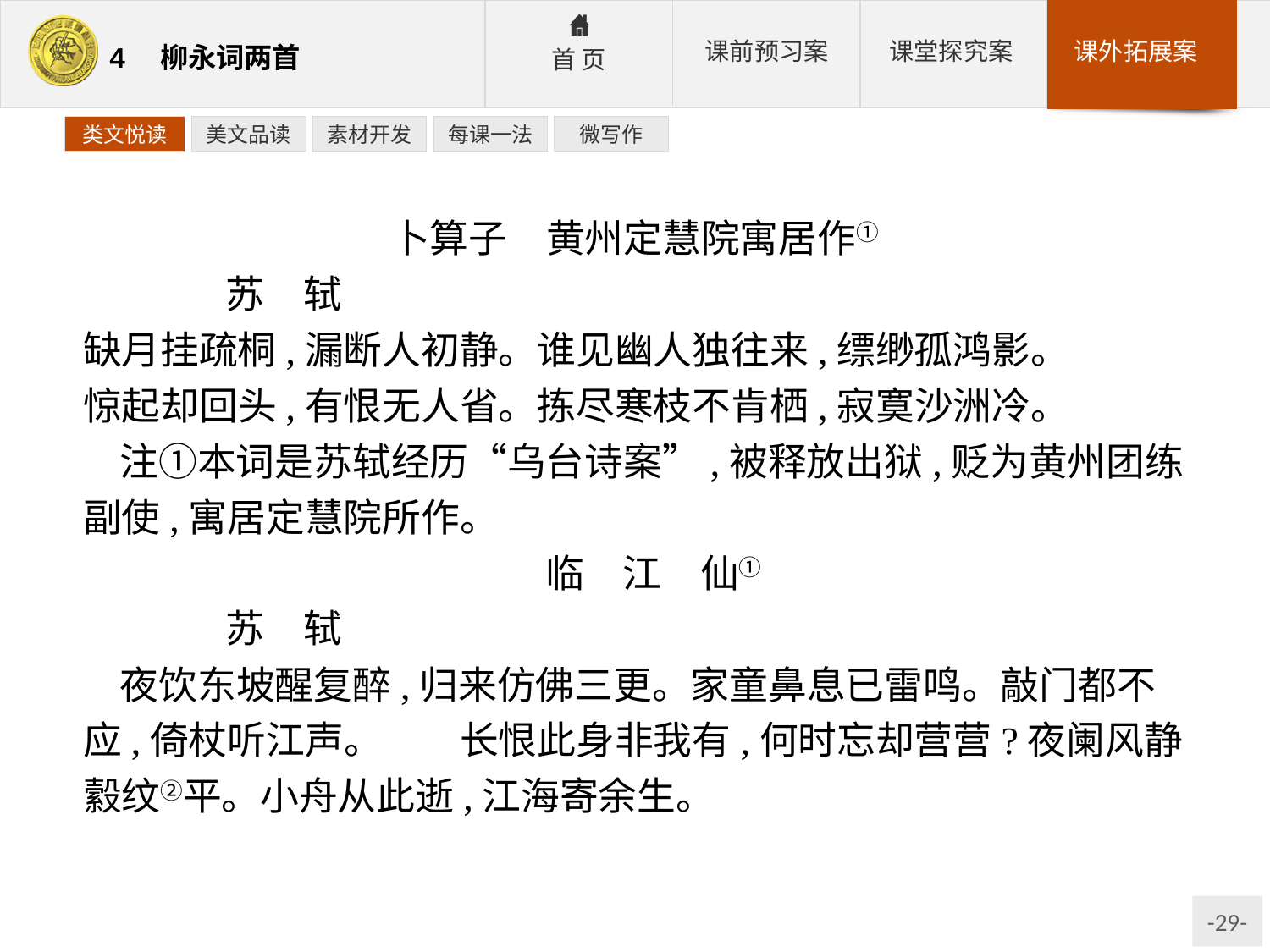

类文悦读
美文品读
素材开发
每课一法
微写作
卜算子　黄州定慧院寓居作①
	苏　轼
缺月挂疏桐,漏断人初静。谁见幽人独往来,缥缈孤鸿影。
惊起却回头,有恨无人省。拣尽寒枝不肯栖,寂寞沙洲冷。
注①本词是苏轼经历“乌台诗案”,被释放出狱,贬为黄州团练副使,寓居定慧院所作。
临　江　仙①
	苏　轼
夜饮东坡醒复醉,归来仿佛三更。家童鼻息已雷鸣。敲门都不应,倚杖听江声。　　长恨此身非我有,何时忘却营营?夜阑风静縠纹②平。小舟从此逝,江海寄余生。